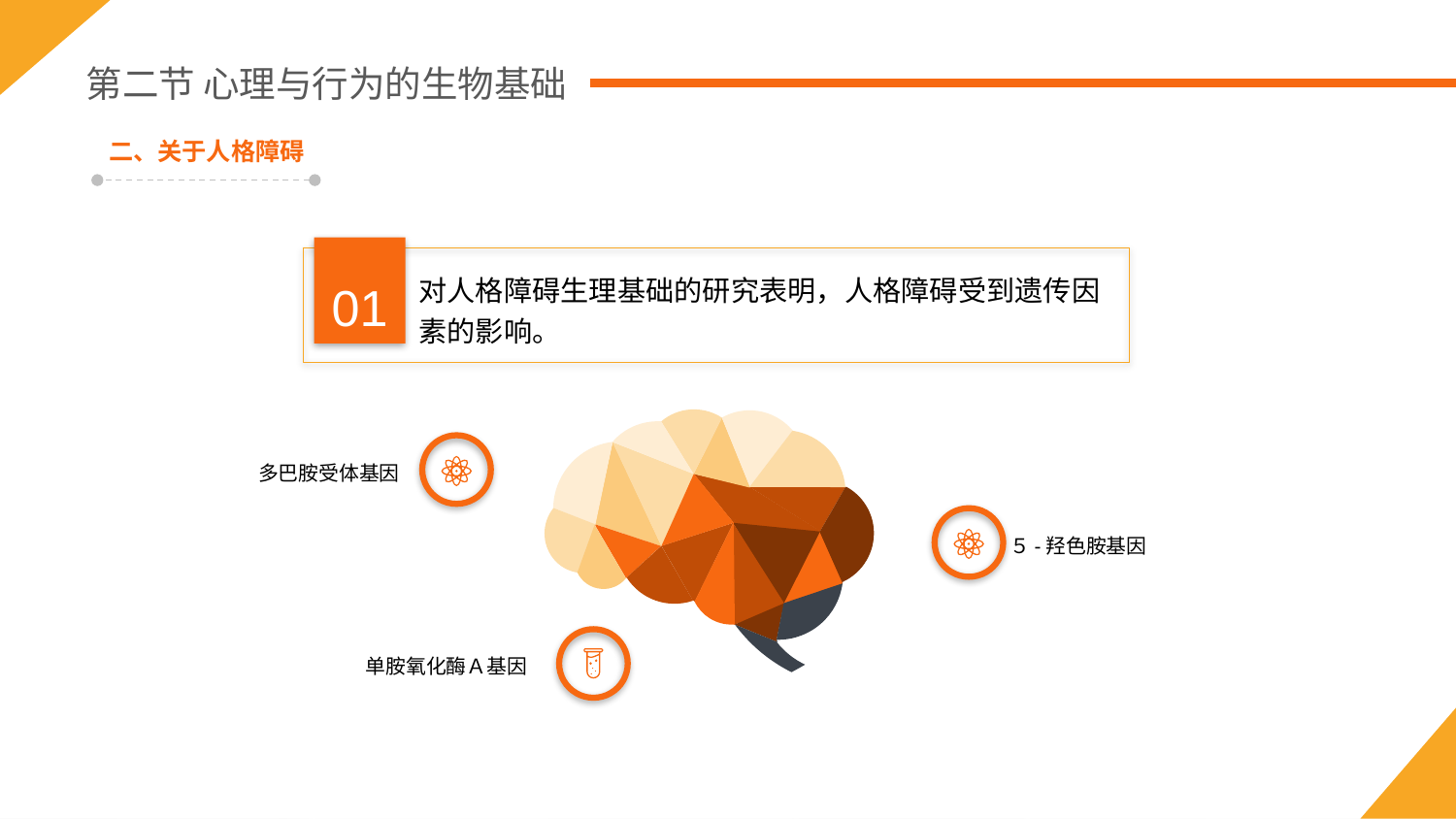

第二节 心理与行为的生物基础
二、关于人格障碍
01

对人格障碍生理基础的研究表明，人格障碍受到遗传因素的影响。

多巴胺受体基因

 ５-羟色胺基因

单胺氧化酶Ａ基因